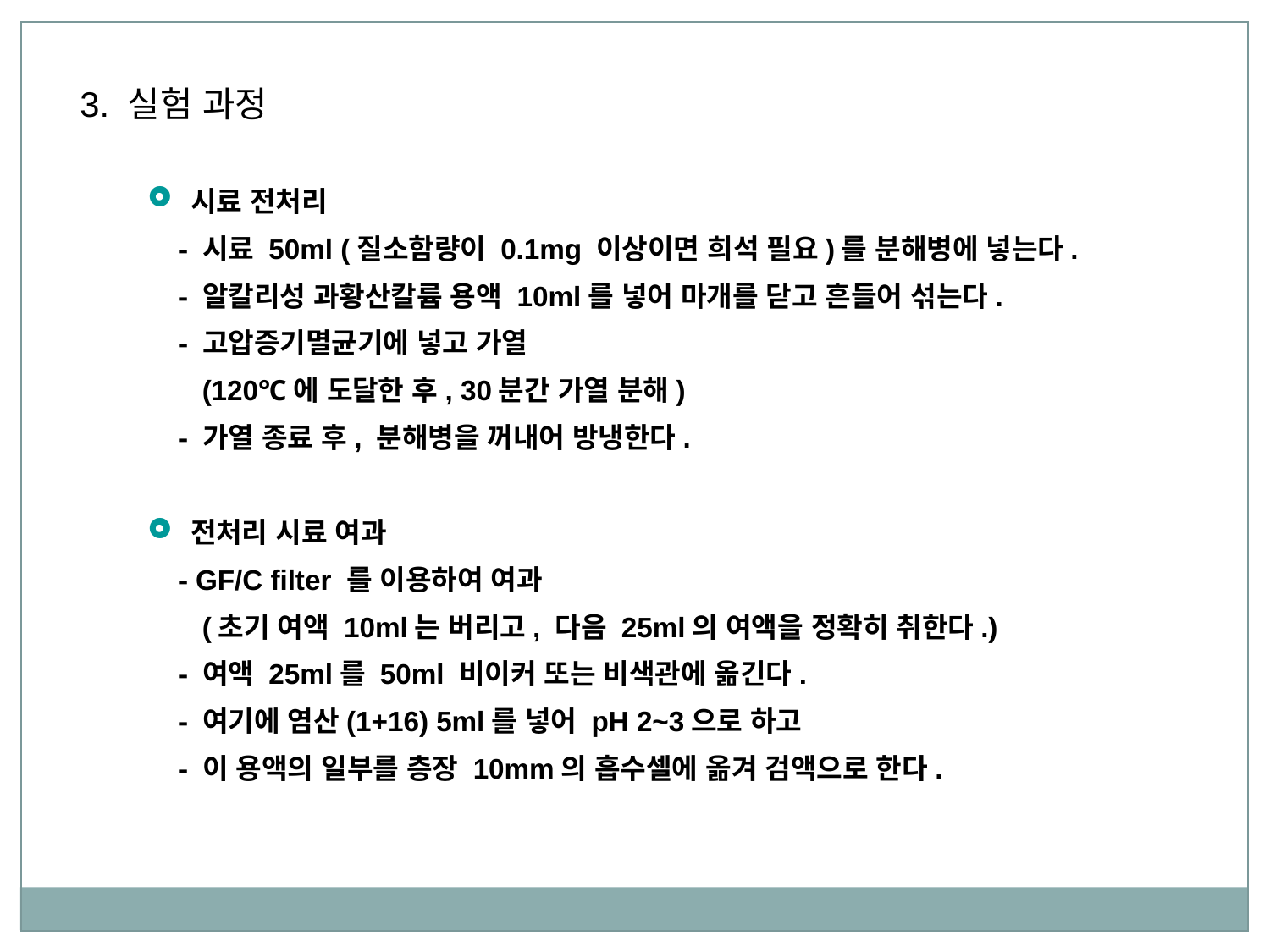

3. 실험 과정
 시료 전처리
    - 시료 50ml (질소함량이 0.1mg 이상이면 희석 필요)를 분해병에 넣는다.
    - 알칼리성 과황산칼륨 용액 10ml를 넣어 마개를 닫고 흔들어 섞는다.
    - 고압증기멸균기에 넣고 가열
       (120℃에 도달한 후, 30분간 가열 분해)
    - 가열 종료 후, 분해병을 꺼내어 방냉한다.
 전처리 시료 여과
    - GF/C filter 를 이용하여 여과
       (초기 여액 10ml는 버리고, 다음 25ml의 여액을 정확히 취한다.)
    - 여액 25ml를 50ml 비이커 또는 비색관에 옮긴다.
    - 여기에 염산(1+16) 5ml를 넣어 pH 2~3으로 하고
    - 이 용액의 일부를 층장 10mm의 흡수셀에 옮겨 검액으로 한다.